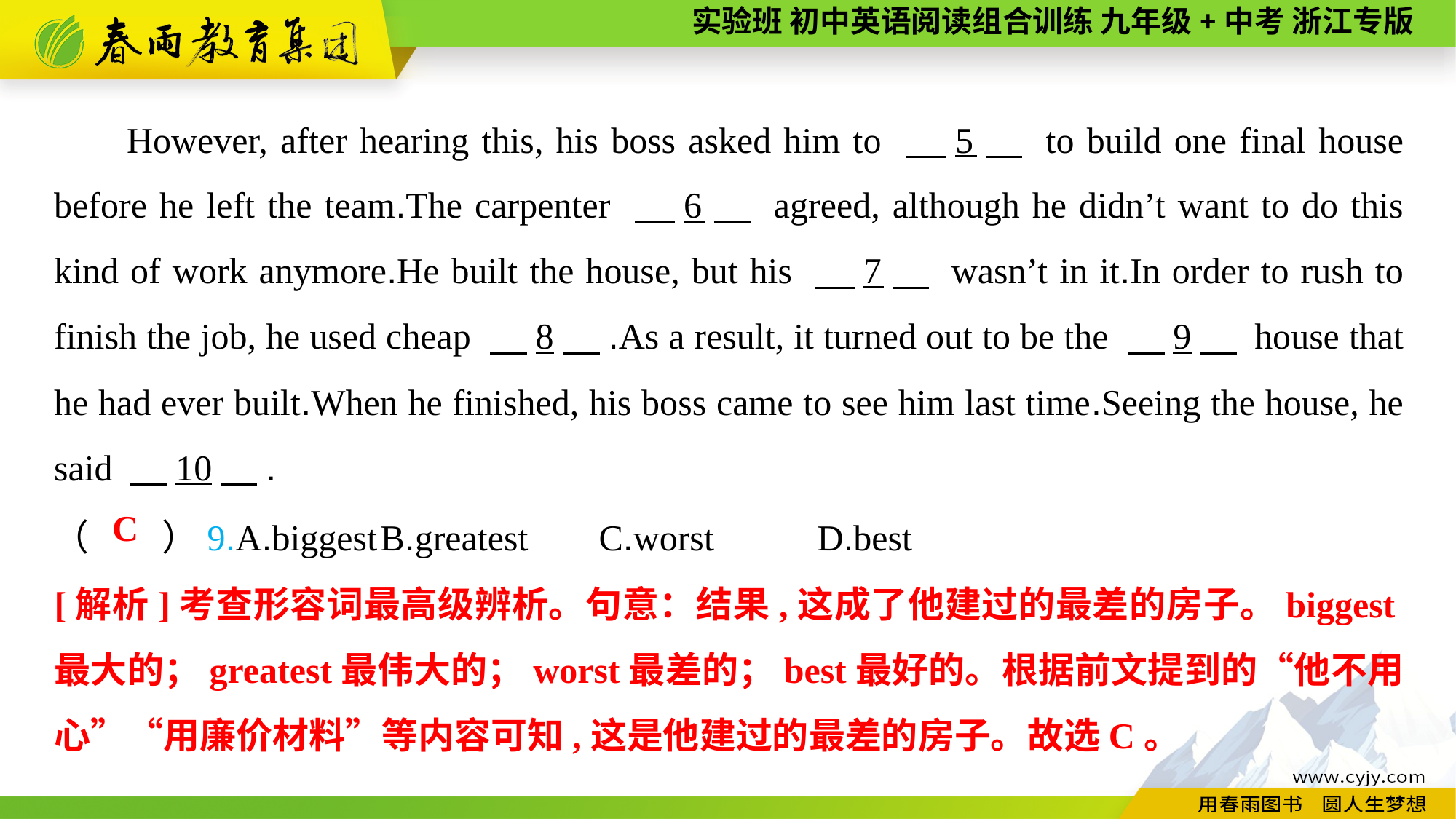

However, after hearing this, his boss asked him to 　5　 to build one final house before he left the team.The carpenter 　6　 agreed, although he didn’t want to do this kind of work anymore.He built the house, but his 　7　 wasn’t in it.In order to rush to finish the job, he used cheap 　8　.As a result, it turned out to be the 　9　 house that he had ever built.When he finished, his boss came to see him last time.Seeing the house, he said 　10　.
（　　）9.A.biggest	B.greatest	C.worst	D.best
C
[解析]考查形容词最高级辨析。句意：结果,这成了他建过的最差的房子。biggest最大的；greatest最伟大的；worst最差的；best最好的。根据前文提到的“他不用心”“用廉价材料”等内容可知,这是他建过的最差的房子。故选C。